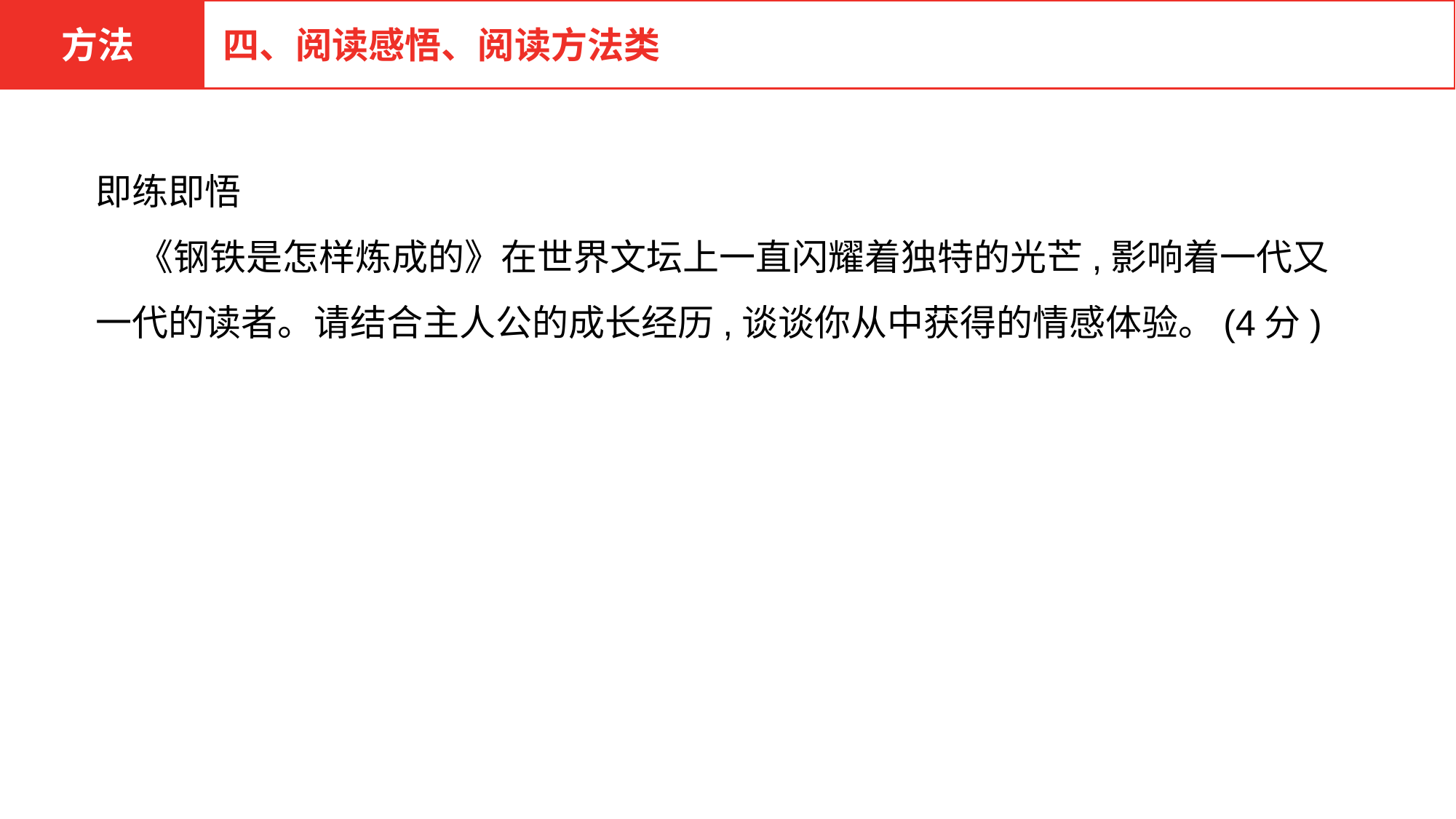

方法
四、阅读感悟、阅读方法类
即练即悟
    《钢铁是怎样炼成的》在世界文坛上一直闪耀着独特的光芒,影响着一代又一代的读者。请结合主人公的成长经历,谈谈你从中获得的情感体验。(4分)